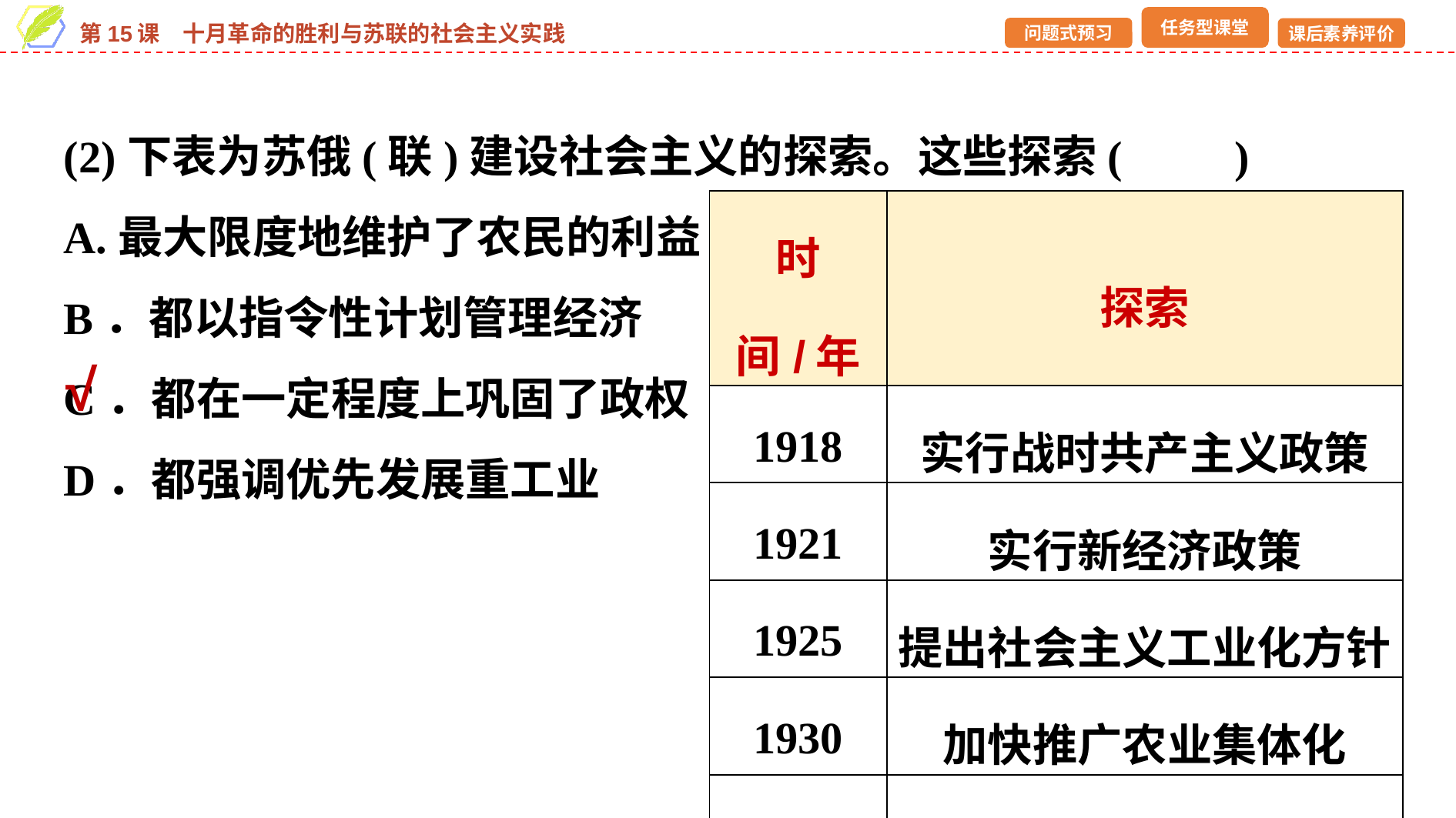

(2)下表为苏俄(联)建设社会主义的探索。这些探索(　　)
A.最大限度地维护了农民的利益
B．都以指令性计划管理经济
C．都在一定程度上巩固了政权
D．都强调优先发展重工业
| 时间/年 | 探索 |
| --- | --- |
| 1918 | 实行战时共产主义政策 |
| 1921 | 实行新经济政策 |
| 1925 | 提出社会主义工业化方针 |
| 1930 | 加快推广农业集体化 |
| 1936 | 苏联模式形成 |
√